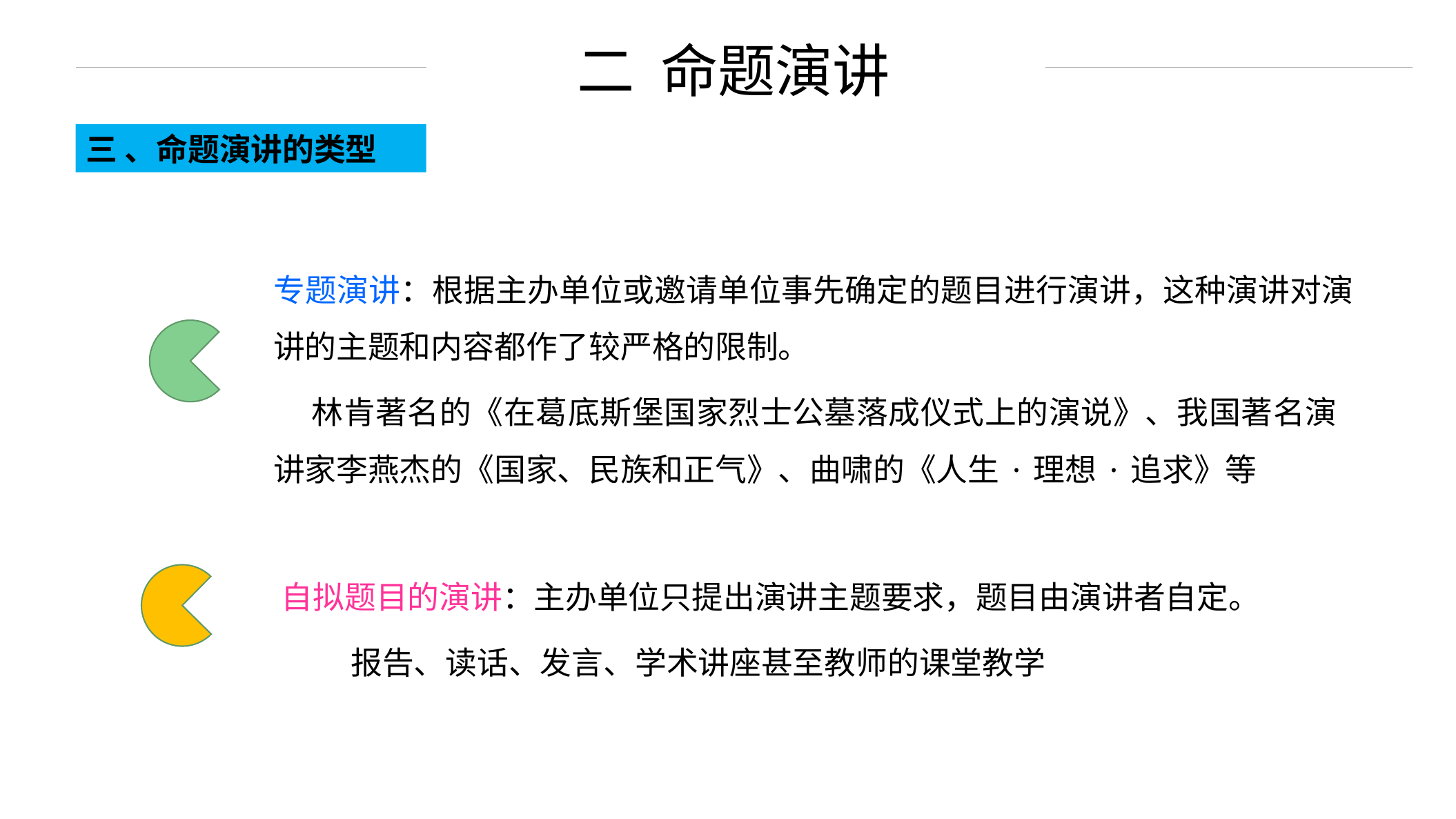

二  命题演讲
三 、命题演讲的类型
专题演讲：根据主办单位或邀请单位事先确定的题目进行演讲，这种演讲对演讲的主题和内容都作了较严格的限制。

    林肯著名的《在葛底斯堡国家烈士公墓落成仪式上的演说》、我国著名演讲家李燕杰的《国家、民族和正气》、曲啸的《人生·理想·追求》等

自拟题目的演讲：主办单位只提出演讲主题要求，题目由演讲者自定。
报告、读话、发言、学术讲座甚至教师的课堂教学